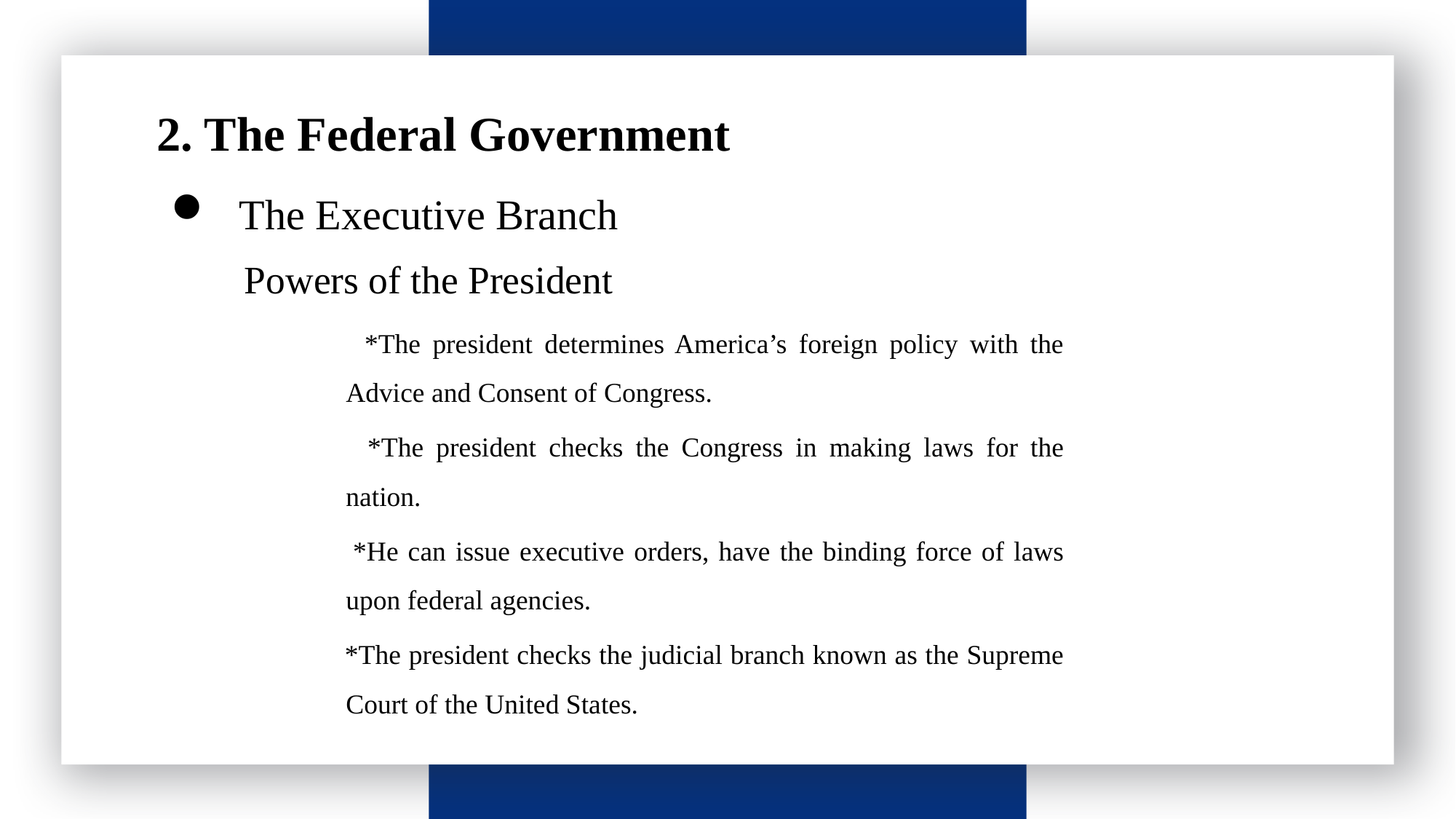

请输入标题
 2. The Federal Government
The Executive Branch
Powers of the President
     *The president determines America’s foreign policy with the Advice and Consent of Congress.
     *The president checks the Congress in making laws for the nation.
     *He can issue executive orders, have the binding force of laws upon federal agencies.
     *The president checks the judicial branch known as the Supreme Court of the United States.